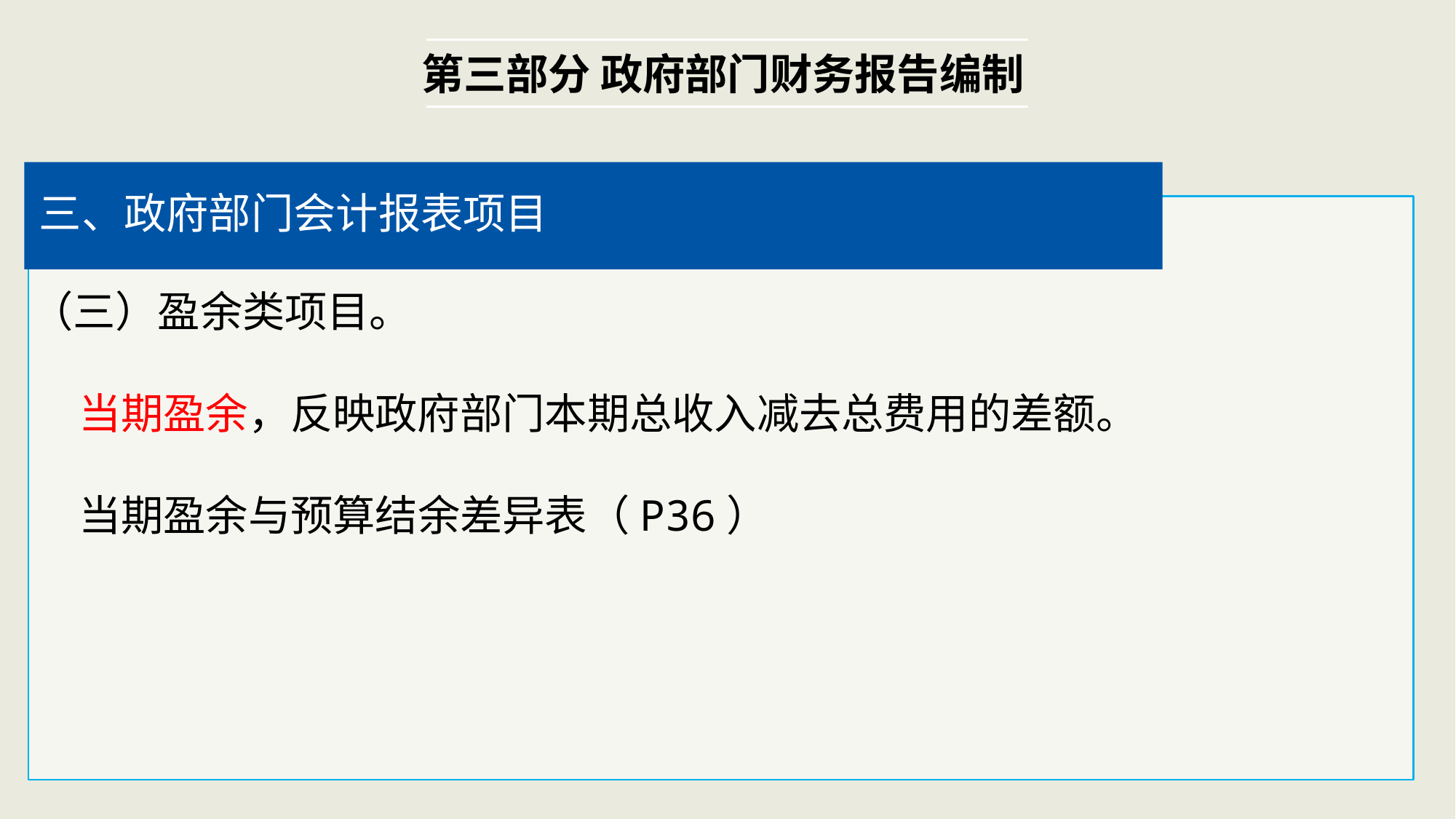

第三部分 政府部门财务报告编制

三、政府部门会计报表项目

（三）盈余类项目。

    当期盈余，反映政府部门本期总收入减去总费用的差额。

    当期盈余与预算结余差异表（P36）
62